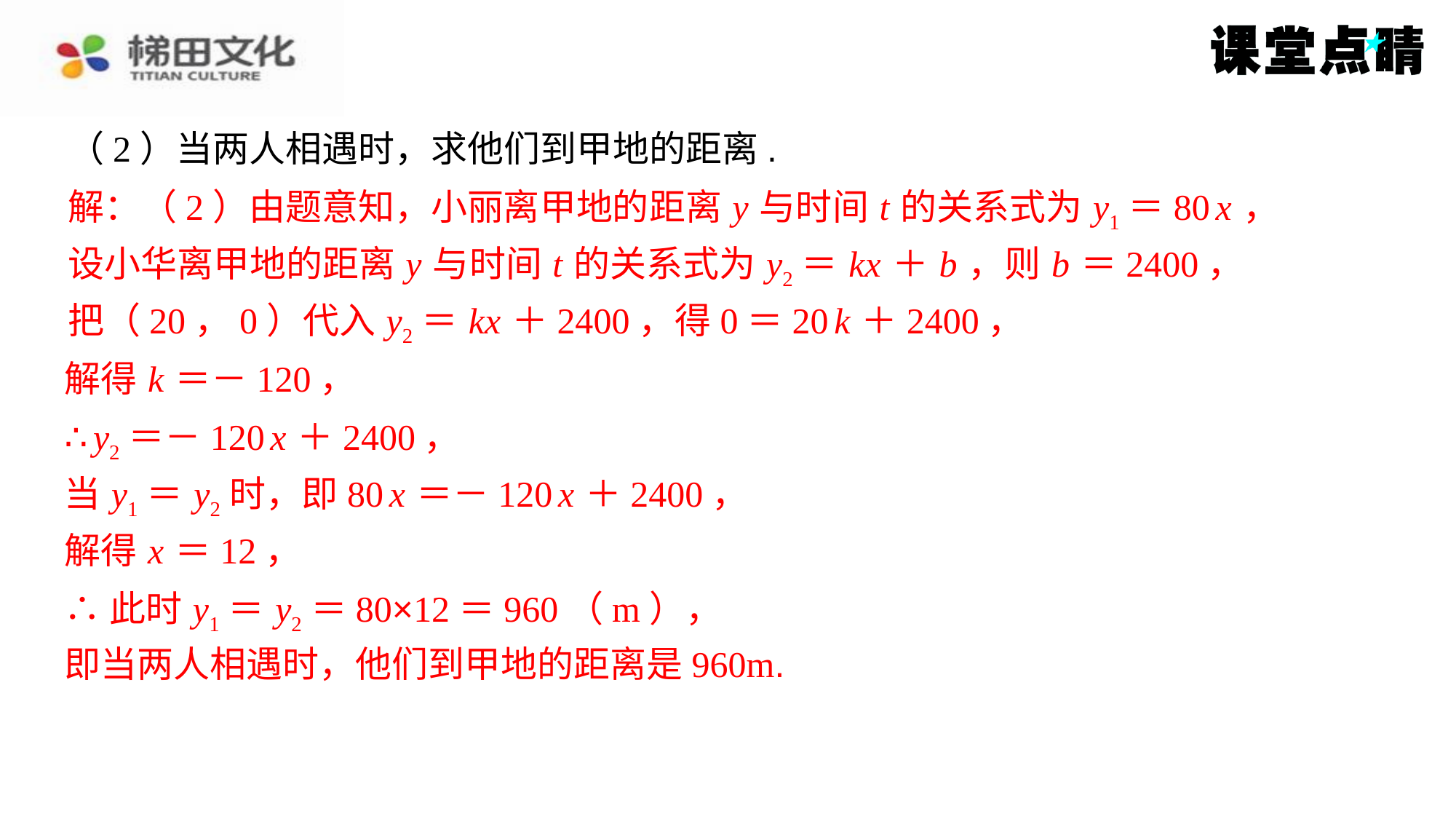

（2）当两人相遇时，求他们到甲地的距离.
解：（2）由题意知，小丽离甲地的距离 y 与时间 t 的关系式为 y1＝80 x ，
解：（2）由题意知，小丽离甲地的距离 y 与时间 t 的关系式为 y1＝80 x ，
设小华离甲地的距离 y 与时间 t 的关系式为 y2＝ kx ＋ b ，则 b ＝2400，
把（20，0）代入 y2＝ kx ＋2400，得0＝20 k ＋2400，
设小华离甲地的距离 y 与时间 t 的关系式为 y2＝ kx ＋ b ，则 b ＝2400，
把（20，0）代入 y2＝ kx ＋2400，得0＝20 k ＋2400，
解得 k ＝－120，
解得 k ＝－120，
∴ y2＝－120 x ＋2400，
当 y1＝ y2时，即80 x ＝－120 x ＋2400，
∴ y2＝－120 x ＋2400，
当 y1＝ y2时，即80 x ＝－120 x ＋2400，
解得 x ＝12，
解得 x ＝12，
∴此时 y1＝ y2＝80×12＝960（m），
即当两人相遇时，他们到甲地的距离是960m.
∴此时 y1＝ y2＝80×12＝960（m），
即当两人相遇时，他们到甲地的距离是960m.